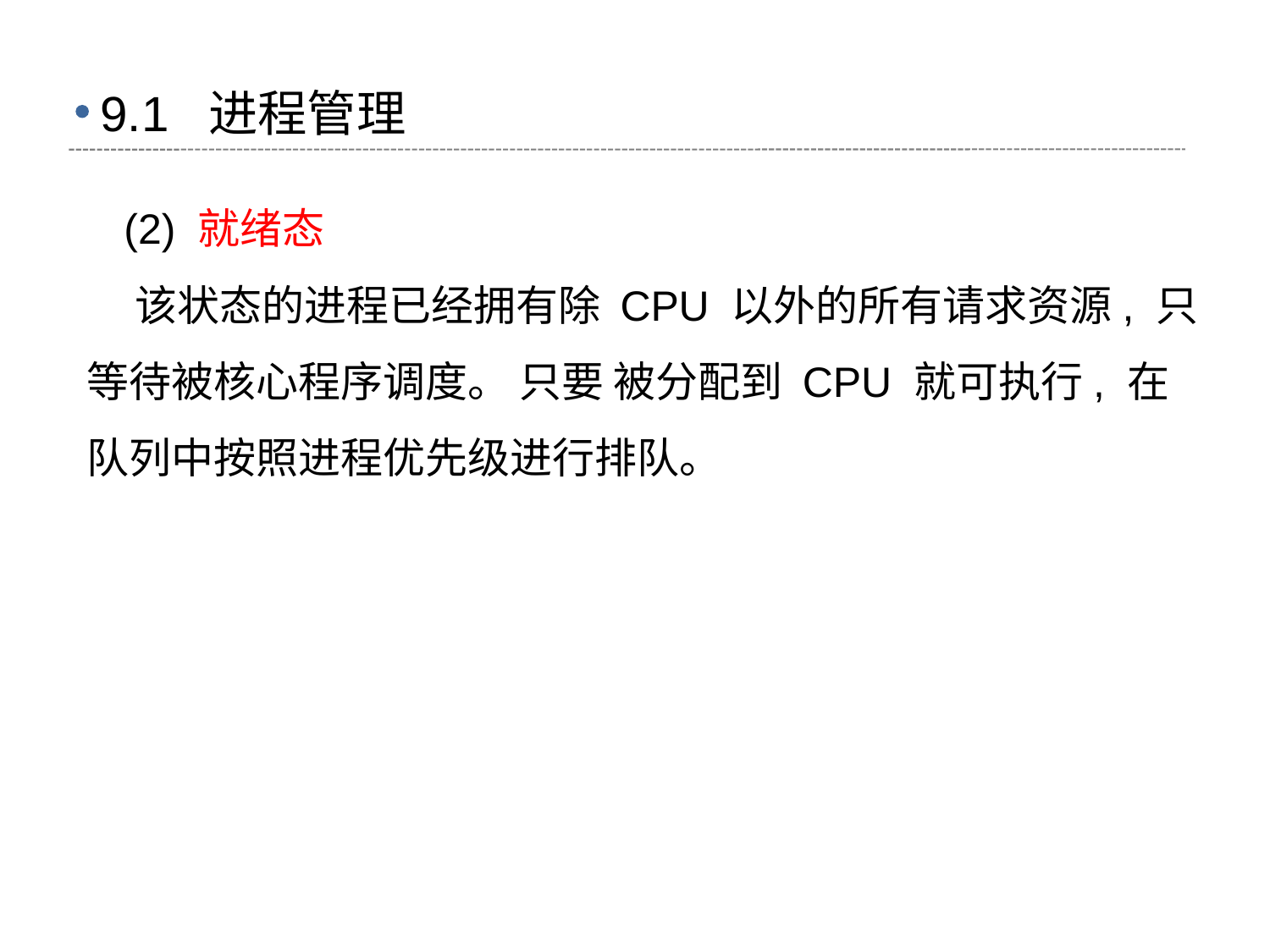

# 9.1  进程管理
   (2) 就绪态
    该状态的进程已经拥有除 CPU 以外的所有请求资源, 只等待被核心程序调度。 只要 被分配到 CPU 就可执行, 在队列中按照进程优先级进行排队。